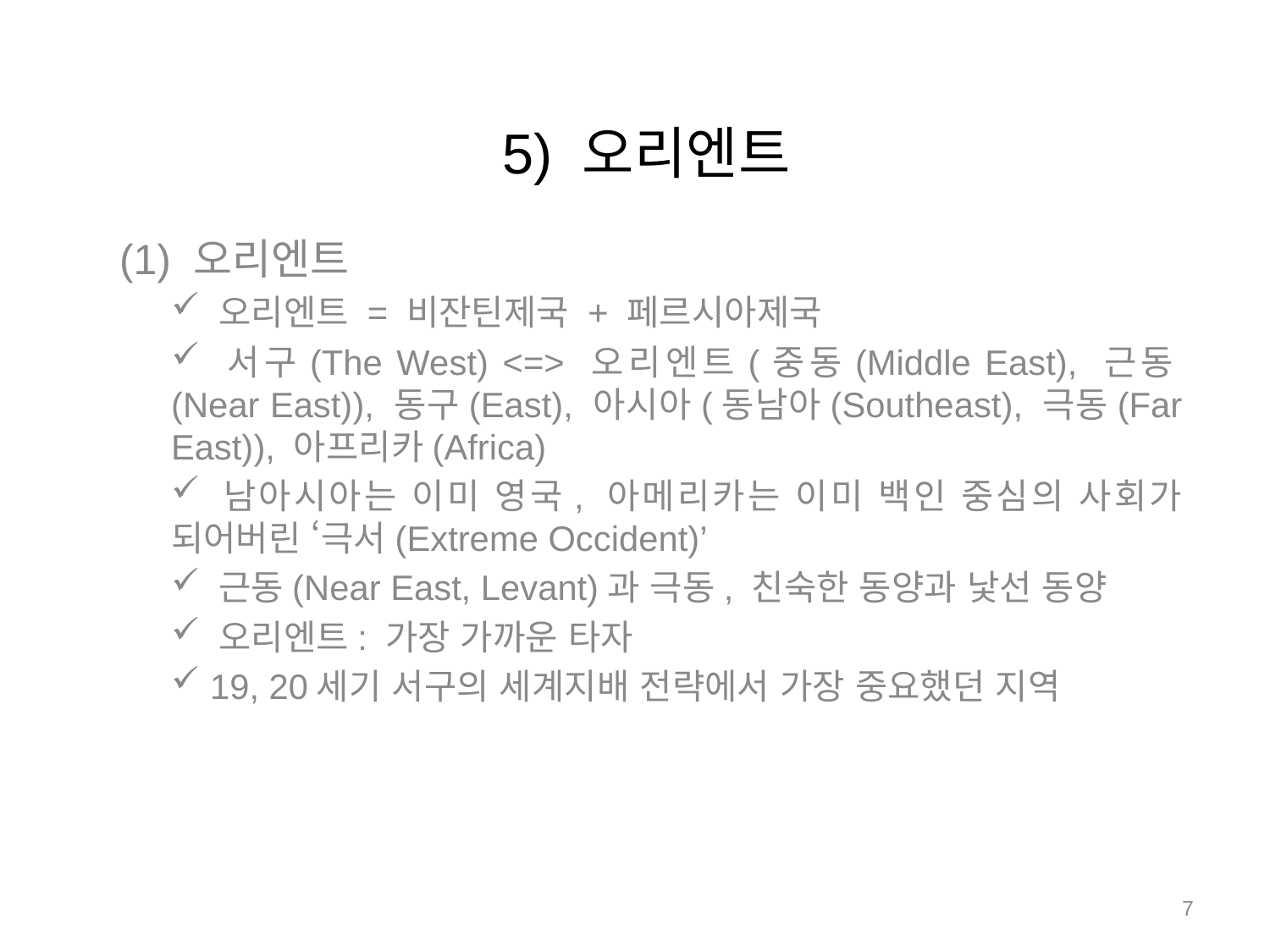

# 5) 오리엔트
 (1) 오리엔트
 오리엔트 = 비잔틴제국 + 페르시아제국
 서구(The West) <=> 오리엔트(중동(Middle East), 근동(Near East)), 동구(East), 아시아(동남아(Southeast), 극동(Far East)), 아프리카(Africa)
 남아시아는 이미 영국, 아메리카는 이미 백인 중심의 사회가 되어버린 ‘극서(Extreme Occident)’
 근동(Near East, Levant)과 극동, 친숙한 동양과 낯선 동양
 오리엔트: 가장 가까운 타자
 19, 20세기 서구의 세계지배 전략에서 가장 중요했던 지역

7